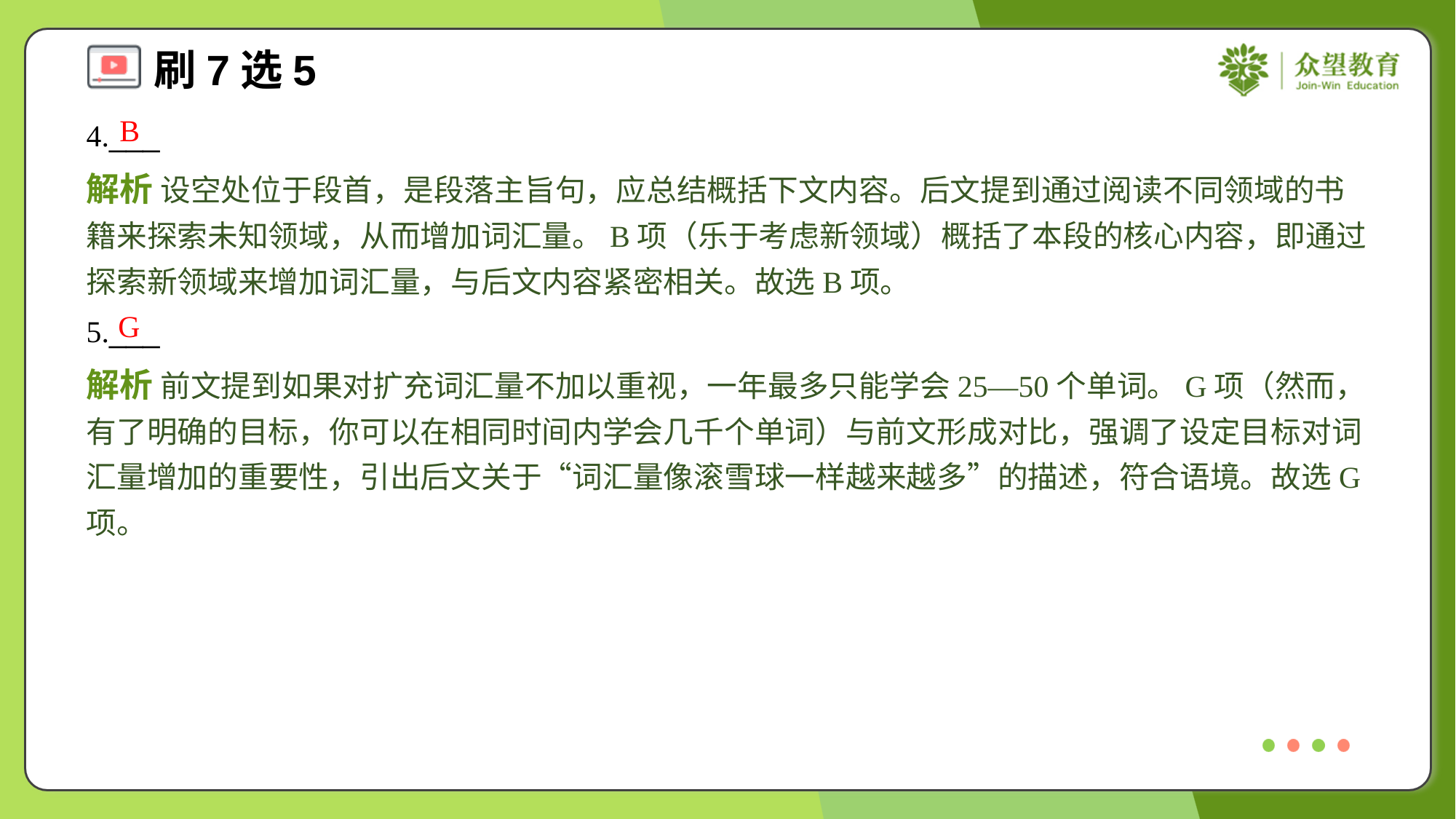

B
4.___
解析 设空处位于段首，是段落主旨句，应总结概括下文内容。后文提到通过阅读不同领域的书籍来探索未知领域，从而增加词汇量。B项（乐于考虑新领域）概括了本段的核心内容，即通过探索新领域来增加词汇量，与后文内容紧密相关。故选B项。
G
5.___
解析 前文提到如果对扩充词汇量不加以重视，一年最多只能学会25—50个单词。G项（然而，有了明确的目标，你可以在相同时间内学会几千个单词）与前文形成对比，强调了设定目标对词汇量增加的重要性，引出后文关于“词汇量像滚雪球一样越来越多”的描述，符合语境。故选G项。